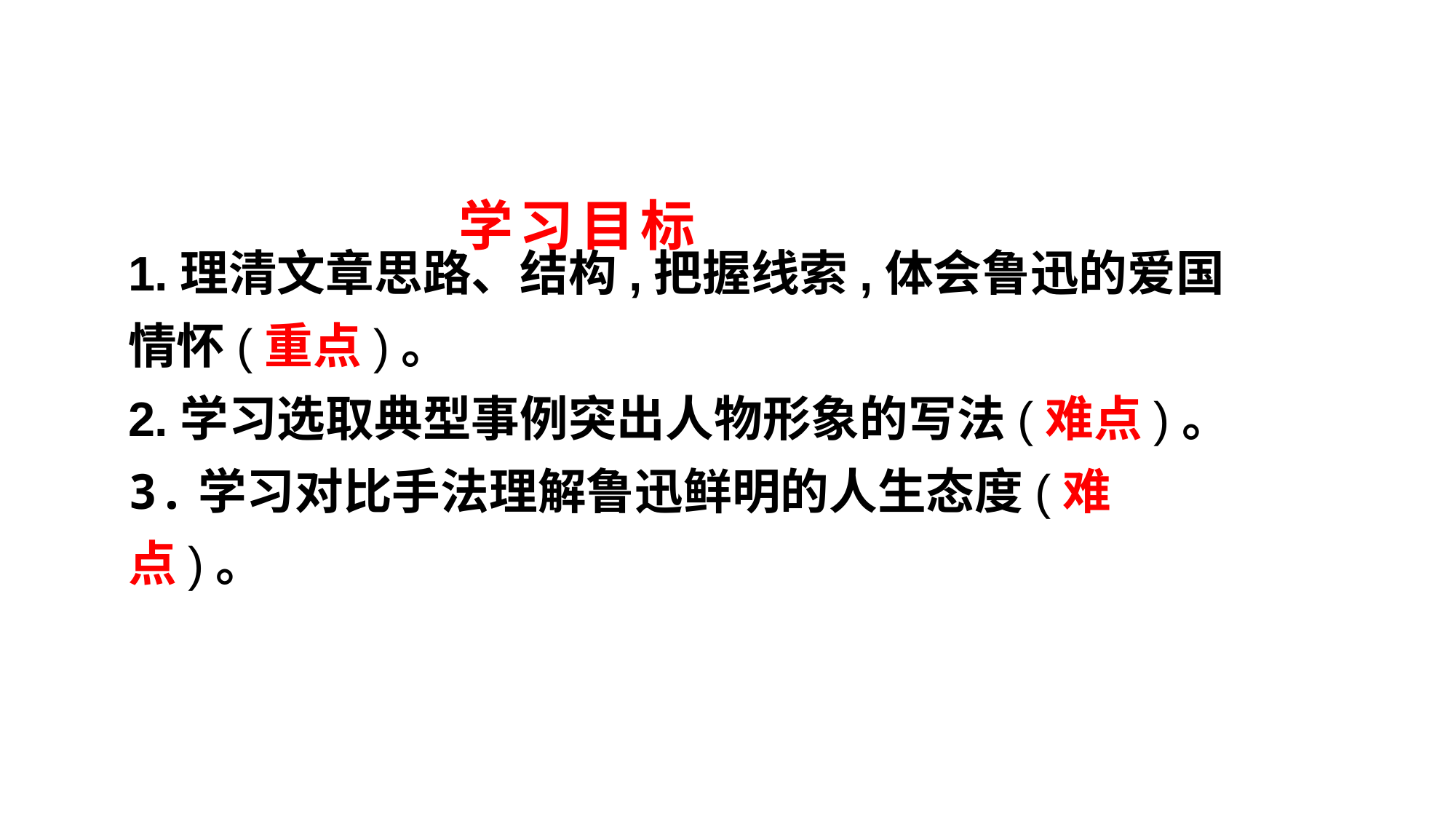

学习目标
1.理清文章思路、结构,把握线索,体会鲁迅的爱国情怀(重点)。
2.学习选取典型事例突出人物形象的写法(难点)。
3.学习对比手法理解鲁迅鲜明的人生态度(难点)。